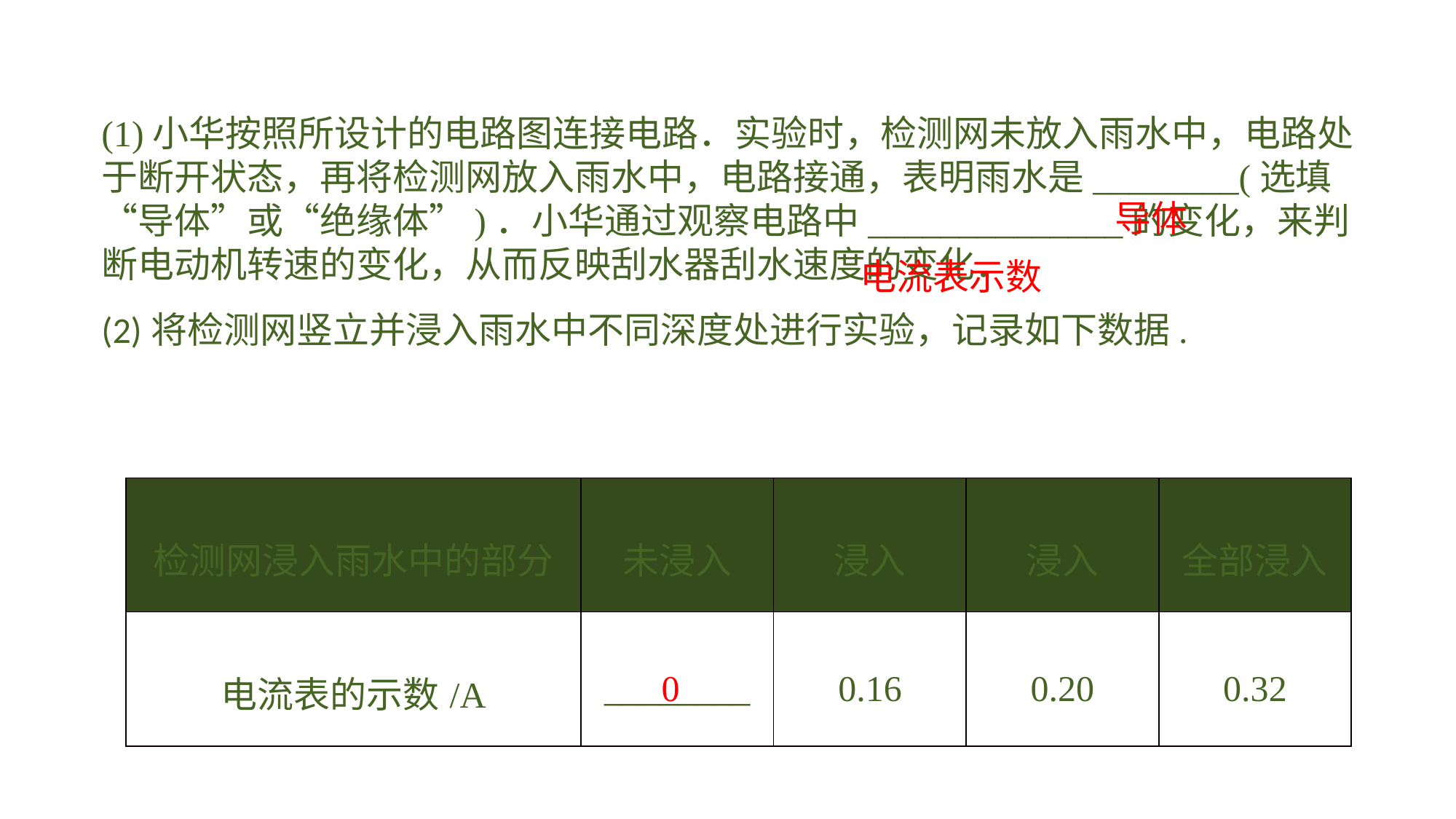

(1)小华按照所设计的电路图连接电路．实验时，检测网未放入雨水中，电路处于断开状态，再将检测网放入雨水中，电路接通，表明雨水是________(选填“导体”或“绝缘体”)．小华通过观察电路中______________的变化，来判断电动机转速的变化，从而反映刮水器刮水速度的变化．(2)将检测网竖立并浸入雨水中不同深度处进行实验，记录如下数据.
导体
电流表示数
| 检测网浸入雨水中的部分 | 未浸入 | 浸入 | 浸入 | 全部浸入 |
| --- | --- | --- | --- | --- |
| 电流表的示数/A | \_\_\_\_\_\_\_\_ | 0.16 | 0.20 | 0.32 |
0